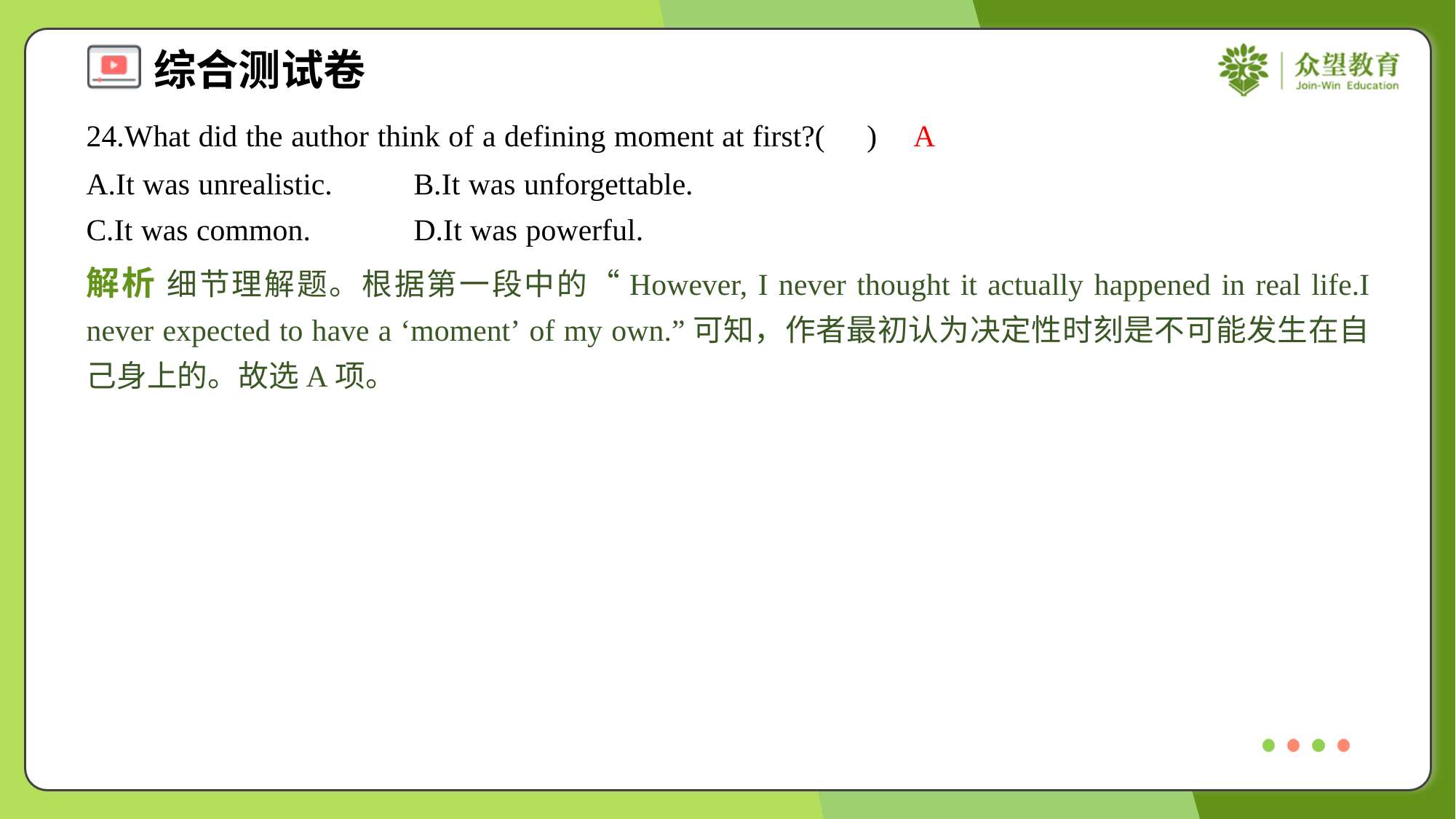

24.What did the author think of a defining moment at first?(     )
A
A.It was unrealistic.	B.It was unforgettable.
C.It was common.	D.It was powerful.
解析 细节理解题。根据第一段中的“However, I never thought it actually happened in real life.I never expected to have a ‘moment’ of my own.”可知，作者最初认为决定性时刻是不可能发生在自己身上的。故选A项。